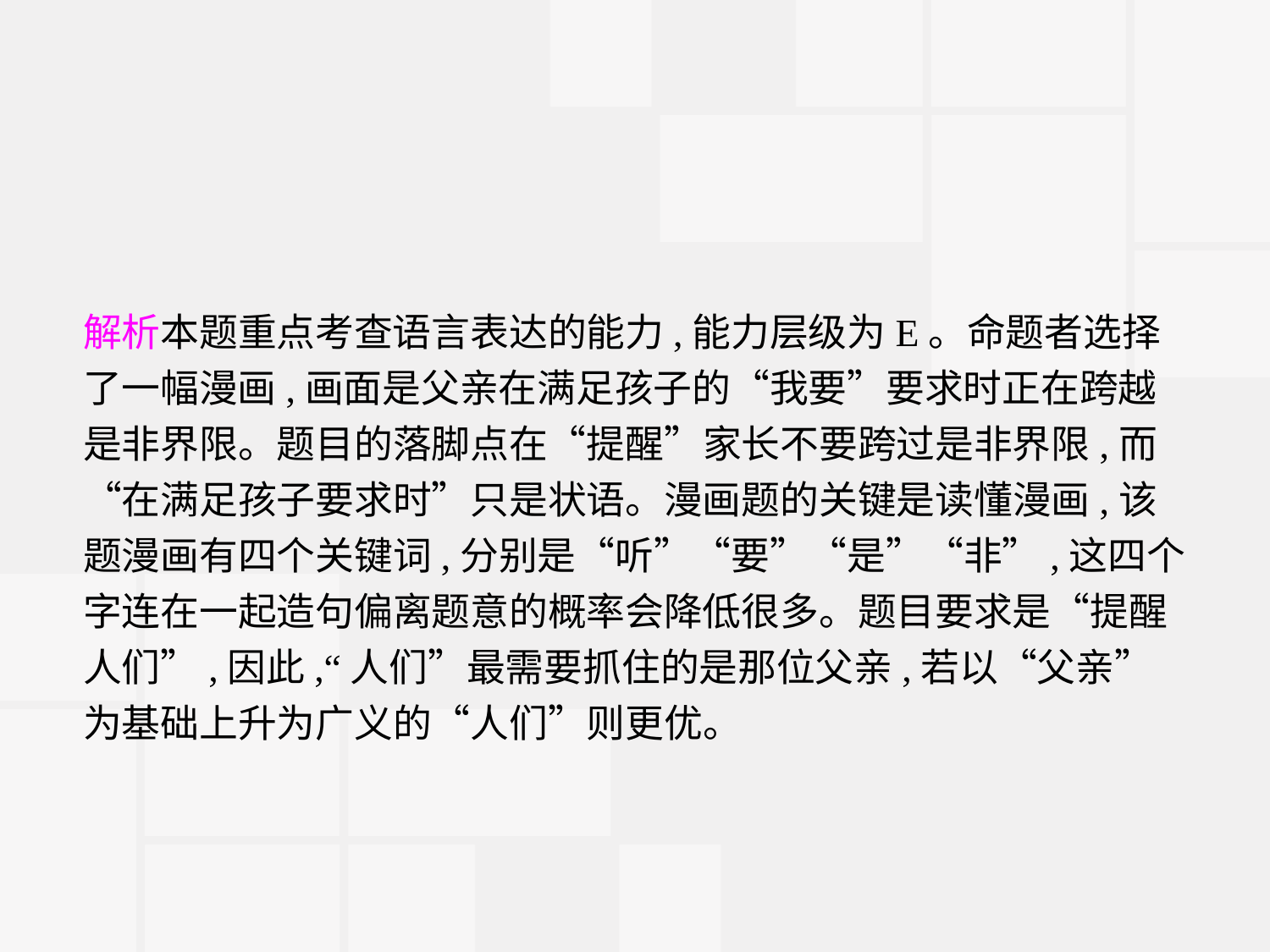

解析本题重点考查语言表达的能力,能力层级为E。命题者选择了一幅漫画,画面是父亲在满足孩子的“我要”要求时正在跨越是非界限。题目的落脚点在“提醒”家长不要跨过是非界限,而“在满足孩子要求时”只是状语。漫画题的关键是读懂漫画,该题漫画有四个关键词,分别是“听”“要”“是”“非”,这四个字连在一起造句偏离题意的概率会降低很多。题目要求是“提醒人们”,因此,“人们”最需要抓住的是那位父亲,若以“父亲”为基础上升为广义的“人们”则更优。